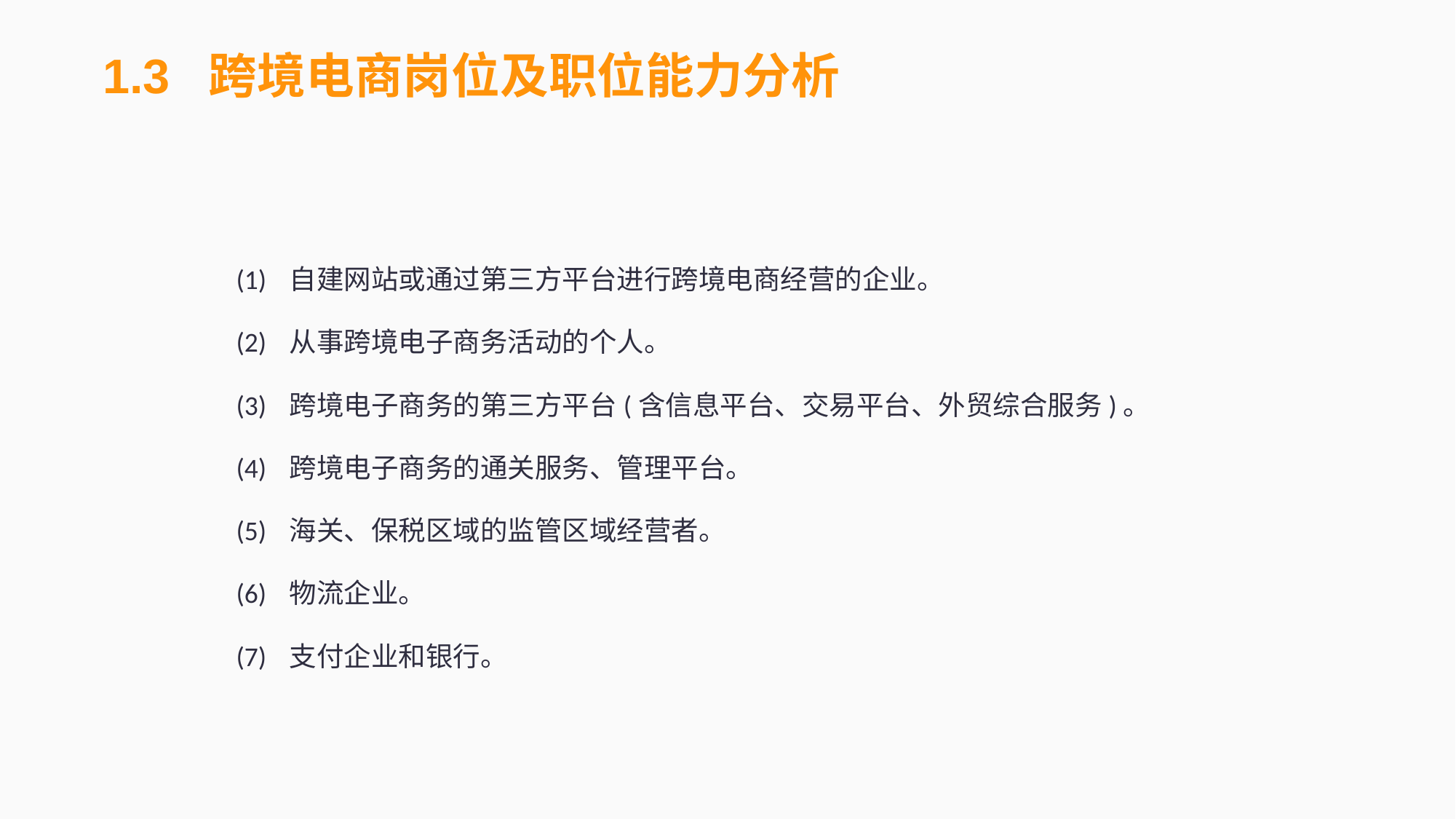

1.3  跨境电商岗位及职位能力分析
(1)	自建网站或通过第三方平台进行跨境电商经营的企业。
(2)	从事跨境电子商务活动的个人。
(3)	跨境电子商务的第三方平台(含信息平台、交易平台、外贸综合服务)。
(4)	跨境电子商务的通关服务、管理平台。
(5)	海关、保税区域的监管区域经营者。
(6)	物流企业。
(7)	支付企业和银行。